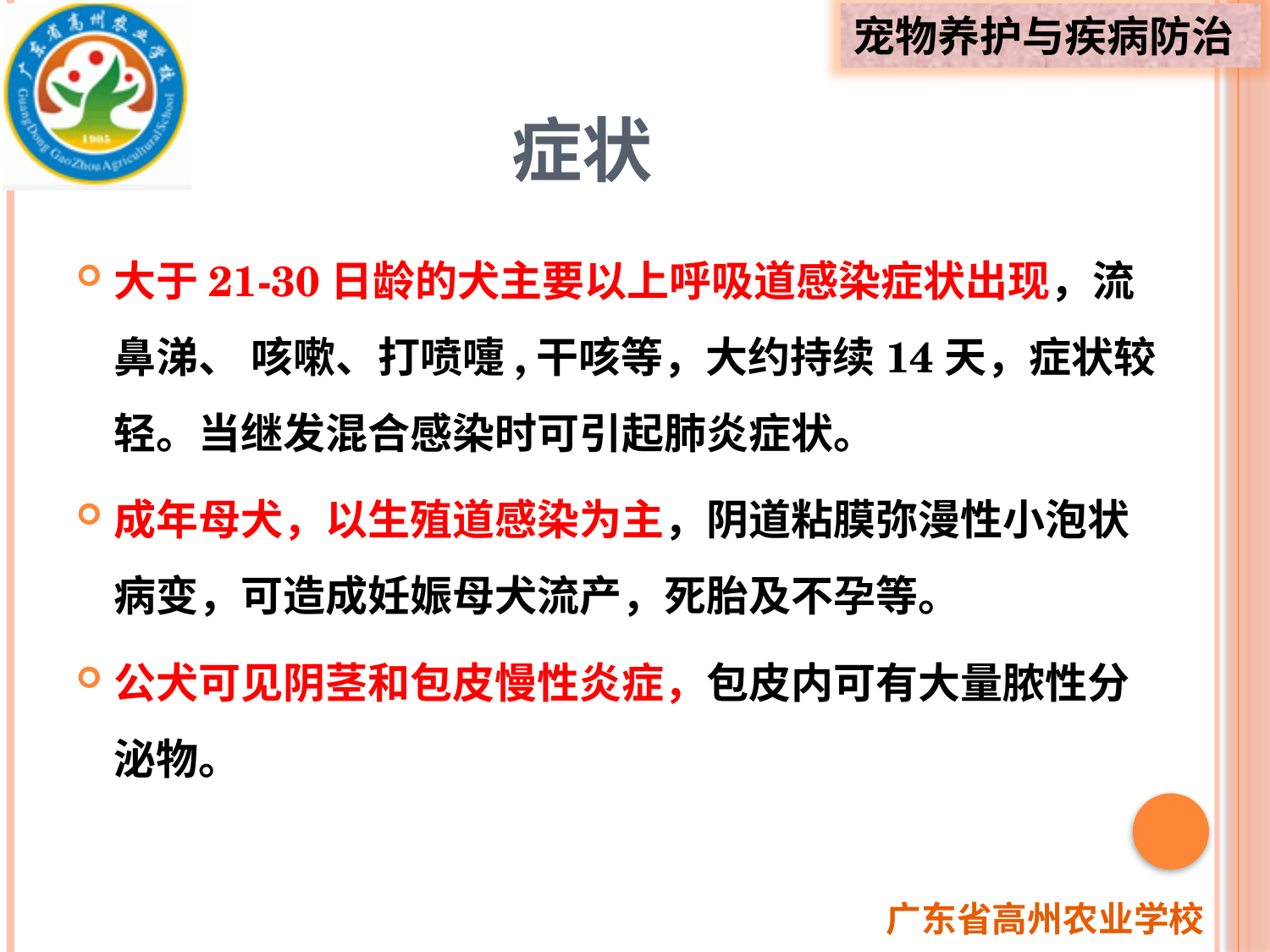

# 症状
大于21-30日龄的犬主要以上呼吸道感染症状出现，流鼻涕、 咳嗽、打喷嚏,干咳等，大约持续14天，症状较轻。当继发混合感染时可引起肺炎症状。
成年母犬，以生殖道感染为主，阴道粘膜弥漫性小泡状病变，可造成妊娠母犬流产，死胎及不孕等。
公犬可见阴茎和包皮慢性炎症，包皮内可有大量脓性分泌物。